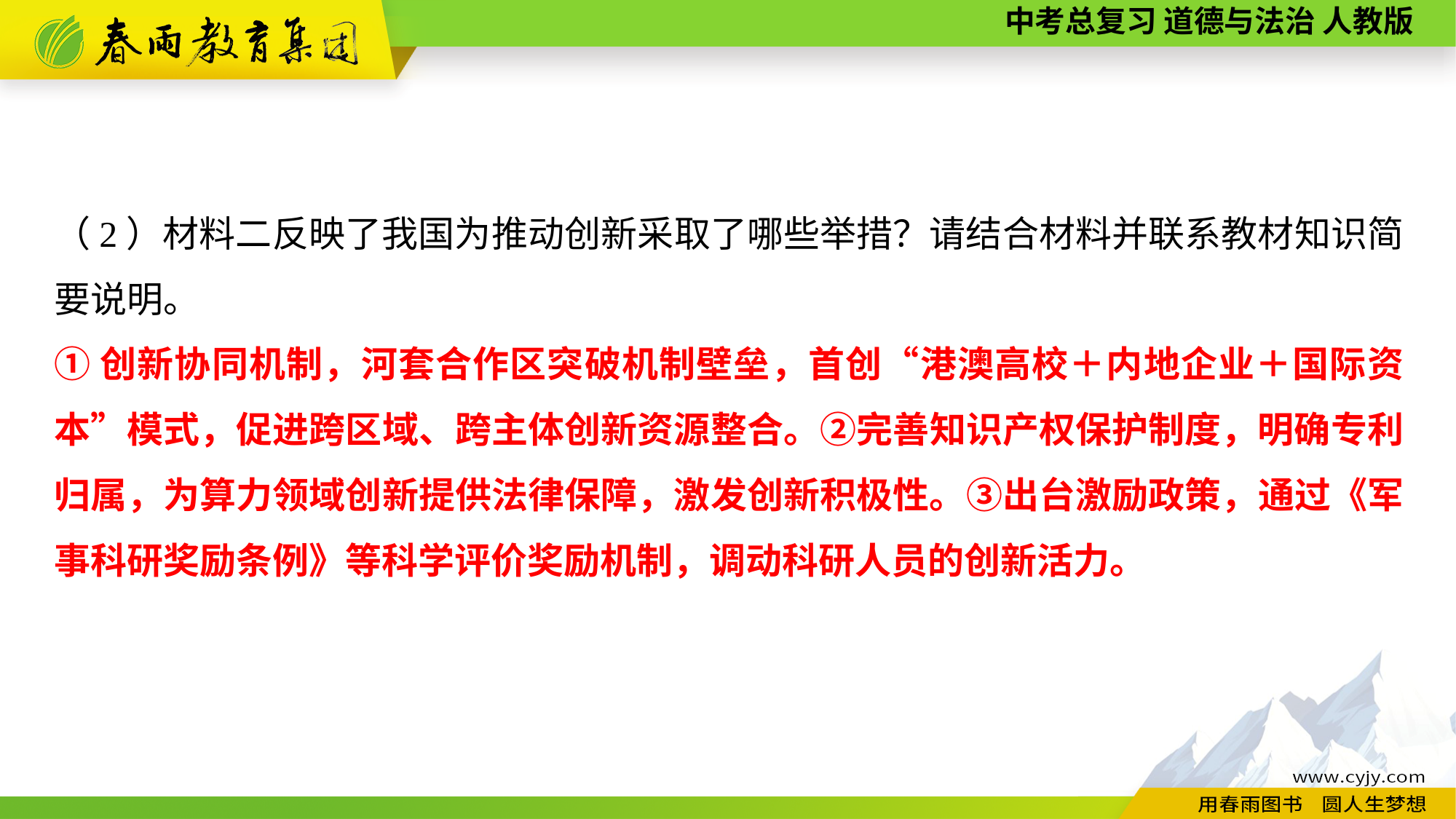

（2）材料二反映了我国为推动创新采取了哪些举措？请结合材料并联系教材知识简要说明。
①创新协同机制，河套合作区突破机制壁垒，首创“港澳高校＋内地企业＋国际资本”模式，促进跨区域、跨主体创新资源整合。②完善知识产权保护制度，明确专利归属，为算力领域创新提供法律保障，激发创新积极性。③出台激励政策，通过《军事科研奖励条例》等科学评价奖励机制，调动科研人员的创新活力。